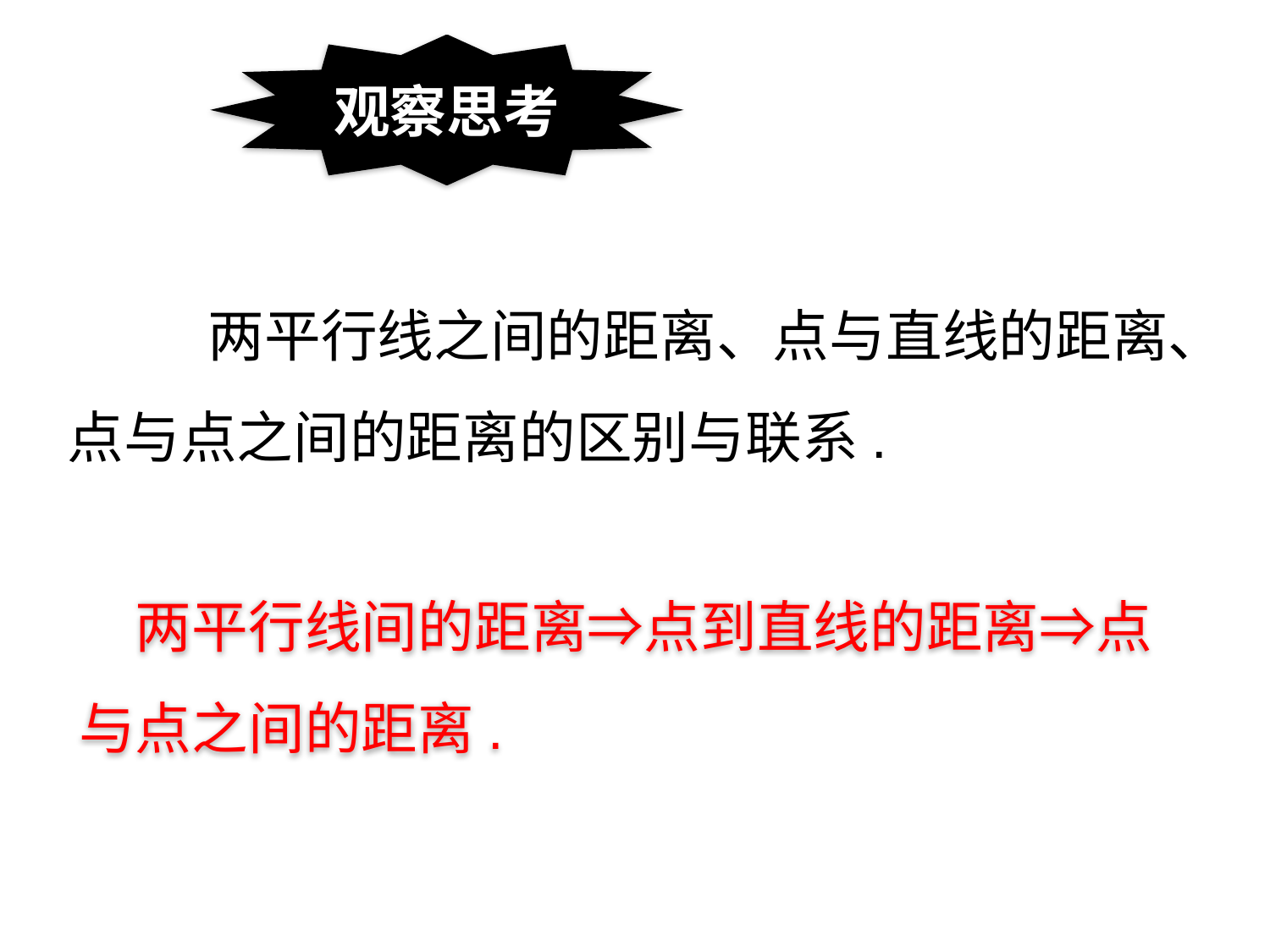

观察思考
          两平行线之间的距离、点与直线的距离、点与点之间的距离的区别与联系.
　两平行线间的距离⇒点到直线的距离⇒点与点之间的距离.